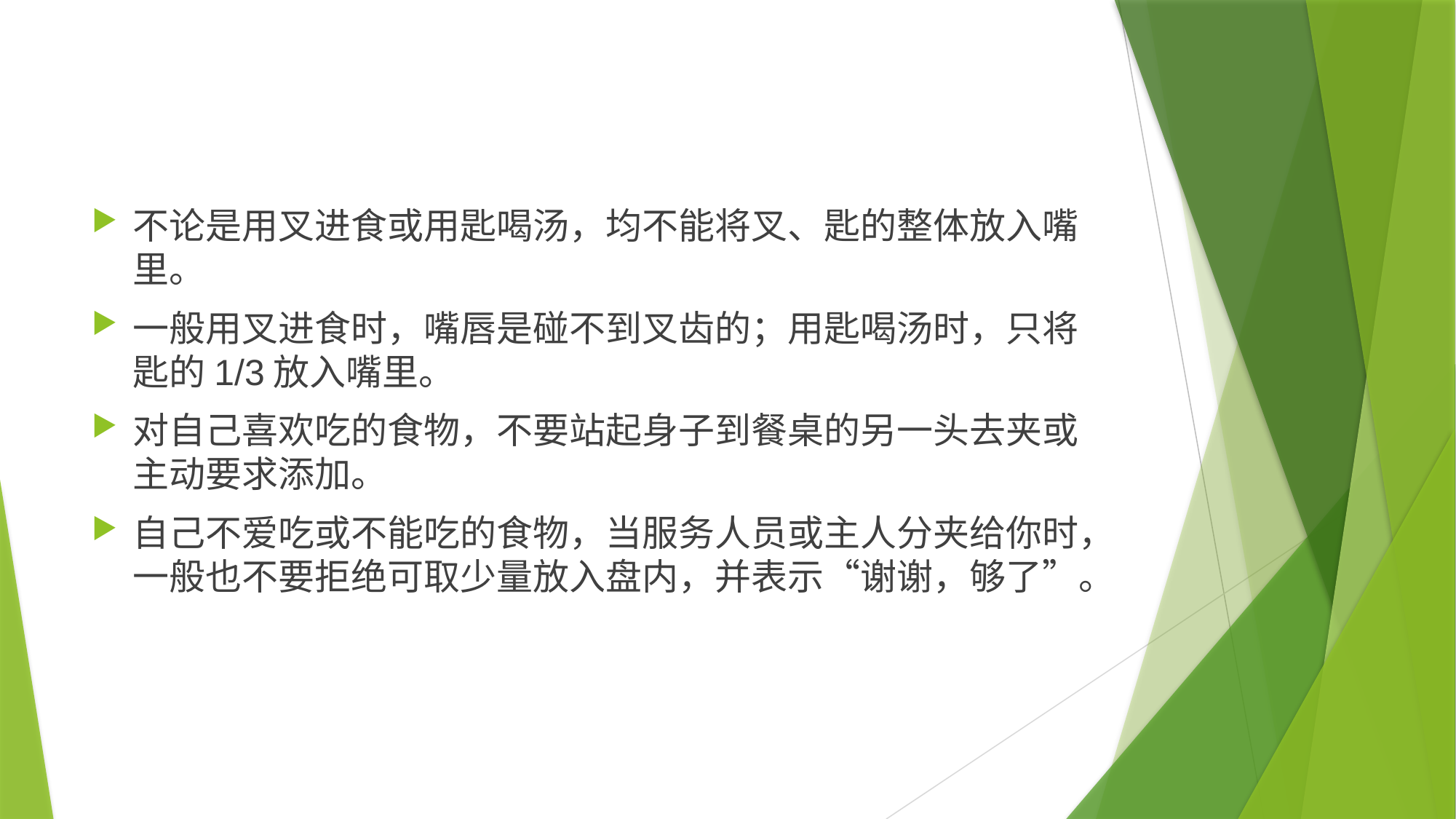

#
不论是用叉进食或用匙喝汤，均不能将叉、匙的整体放入嘴里。
一般用叉进食时，嘴唇是碰不到叉齿的；用匙喝汤时，只将匙的1/3放入嘴里。
对自己喜欢吃的食物，不要站起身子到餐桌的另一头去夹或主动要求添加。
自己不爱吃或不能吃的食物，当服务人员或主人分夹给你时，一般也不要拒绝可取少量放入盘内，并表示“谢谢，够了”。